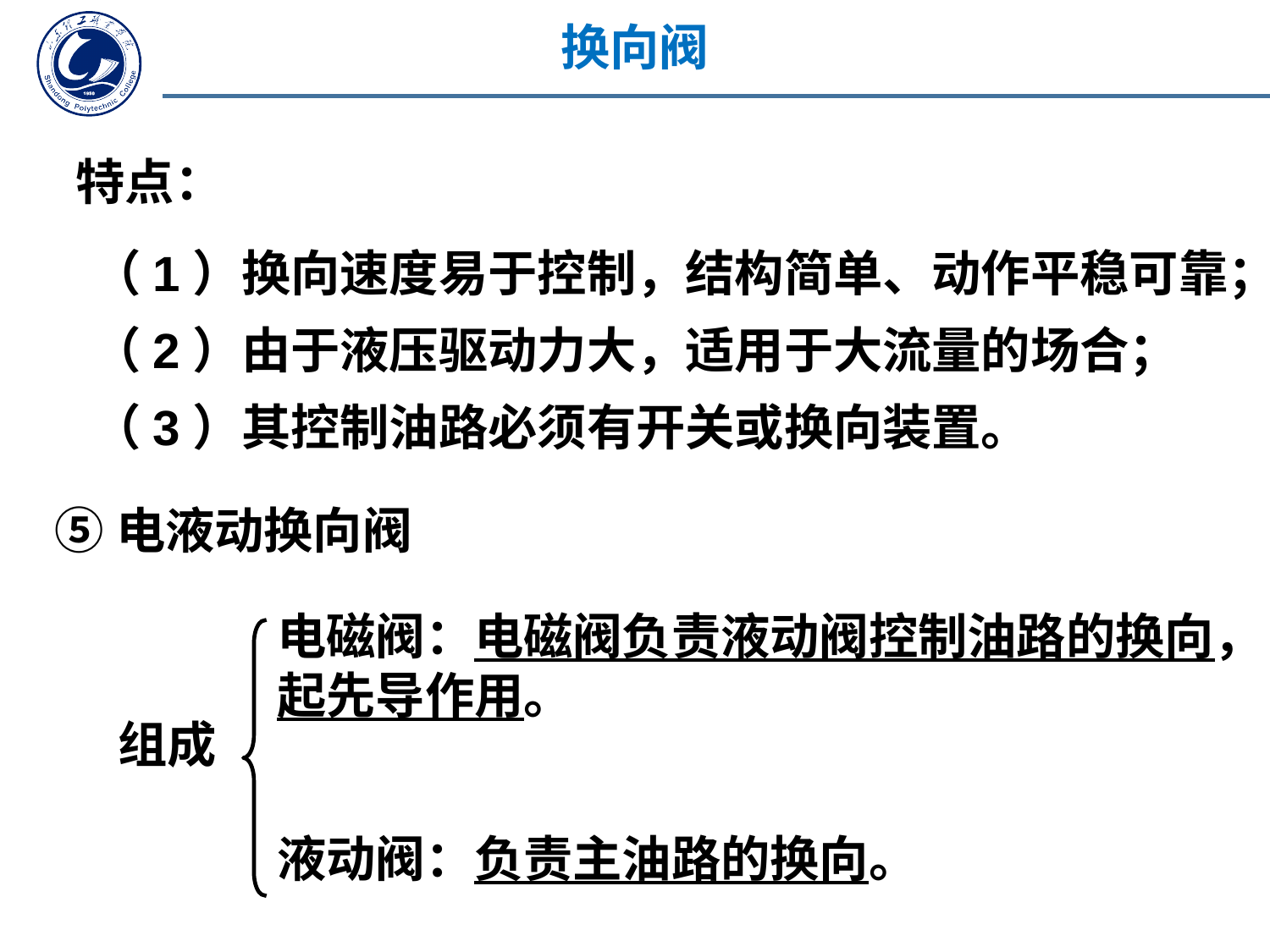

换向阀
特点：
（1）换向速度易于控制，结构简单、动作平稳可靠；
（2）由于液压驱动力大，适用于大流量的场合；
（3）其控制油路必须有开关或换向装置。
⑤电液动换向阀
电磁阀：电磁阀负责液动阀控制油路的换向，起先导作用。

组成
液动阀：负责主油路的换向。